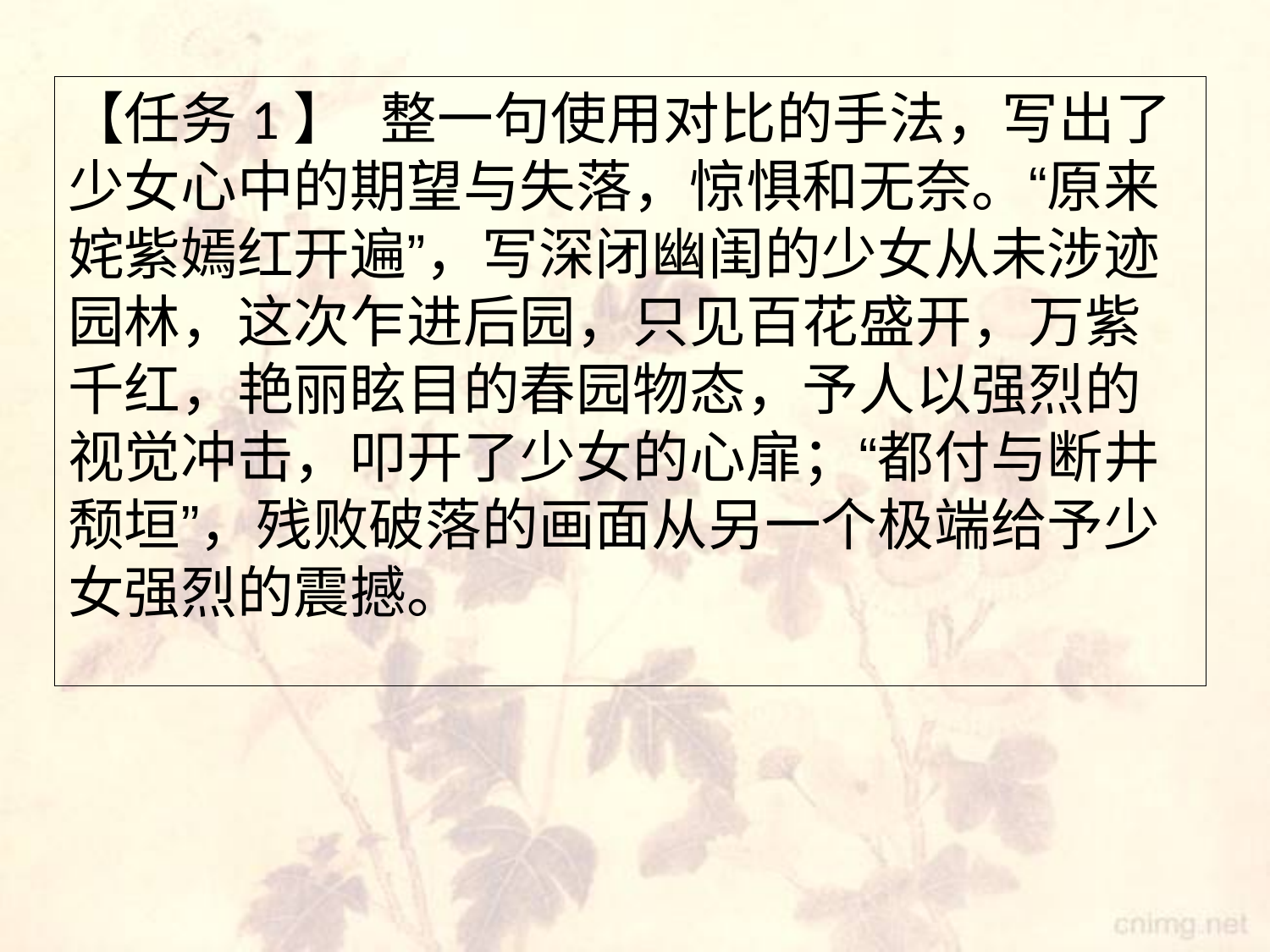

【任务1】  整一句使用对比的手法，写出了少女心中的期望与失落，惊惧和无奈。“原来姹紫嫣红开遍”，写深闭幽闺的少女从未涉迹园林，这次乍进后园，只见百花盛开，万紫千红，艳丽眩目的春园物态，予人以强烈的视觉冲击，叩开了少女的心扉；“都付与断井颓垣”，残败破落的画面从另一个极端给予少女强烈的震撼。